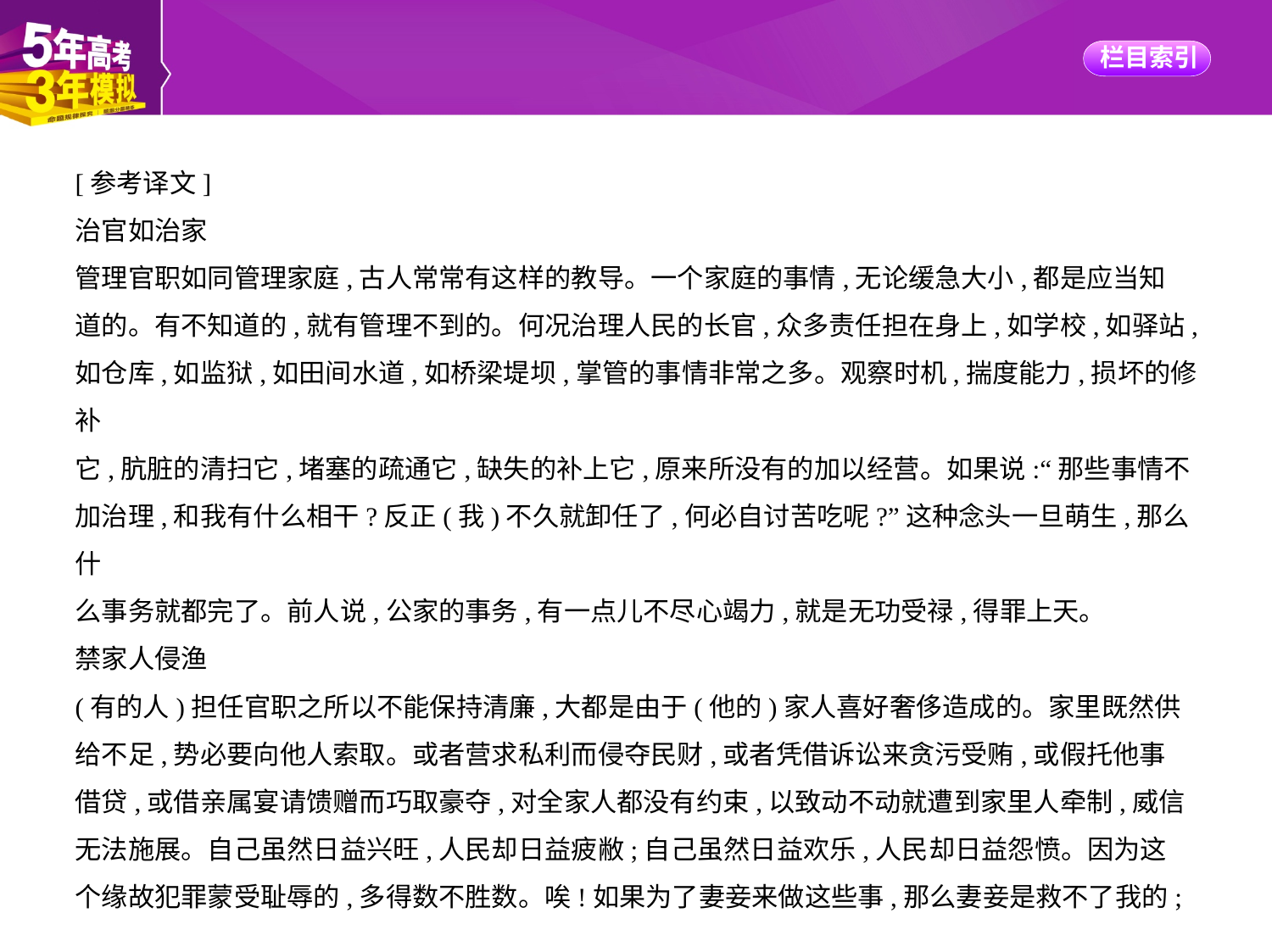

[参考译文]
治官如治家
管理官职如同管理家庭,古人常常有这样的教导。一个家庭的事情,无论缓急大小,都是应当知
道的。有不知道的,就有管理不到的。何况治理人民的长官,众多责任担在身上,如学校,如驿站,
如仓库,如监狱,如田间水道,如桥梁堤坝,掌管的事情非常之多。观察时机,揣度能力,损坏的修补
它,肮脏的清扫它,堵塞的疏通它,缺失的补上它,原来所没有的加以经营。如果说:“那些事情不
加治理,和我有什么相干?反正(我)不久就卸任了,何必自讨苦吃呢?”这种念头一旦萌生,那么什
么事务就都完了。前人说,公家的事务,有一点儿不尽心竭力,就是无功受禄,得罪上天。
禁家人侵渔
(有的人)担任官职之所以不能保持清廉,大都是由于(他的)家人喜好奢侈造成的。家里既然供
给不足,势必要向他人索取。或者营求私利而侵夺民财,或者凭借诉讼来贪污受贿,或假托他事
借贷,或借亲属宴请馈赠而巧取豪夺,对全家人都没有约束,以致动不动就遭到家里人牵制,威信
无法施展。自己虽然日益兴旺,人民却日益疲敝;自己虽然日益欢乐,人民却日益怨愤。因为这
个缘故犯罪蒙受耻辱的,多得数不胜数。唉!如果为了妻妾来做这些事,那么妻妾是救不了我的;